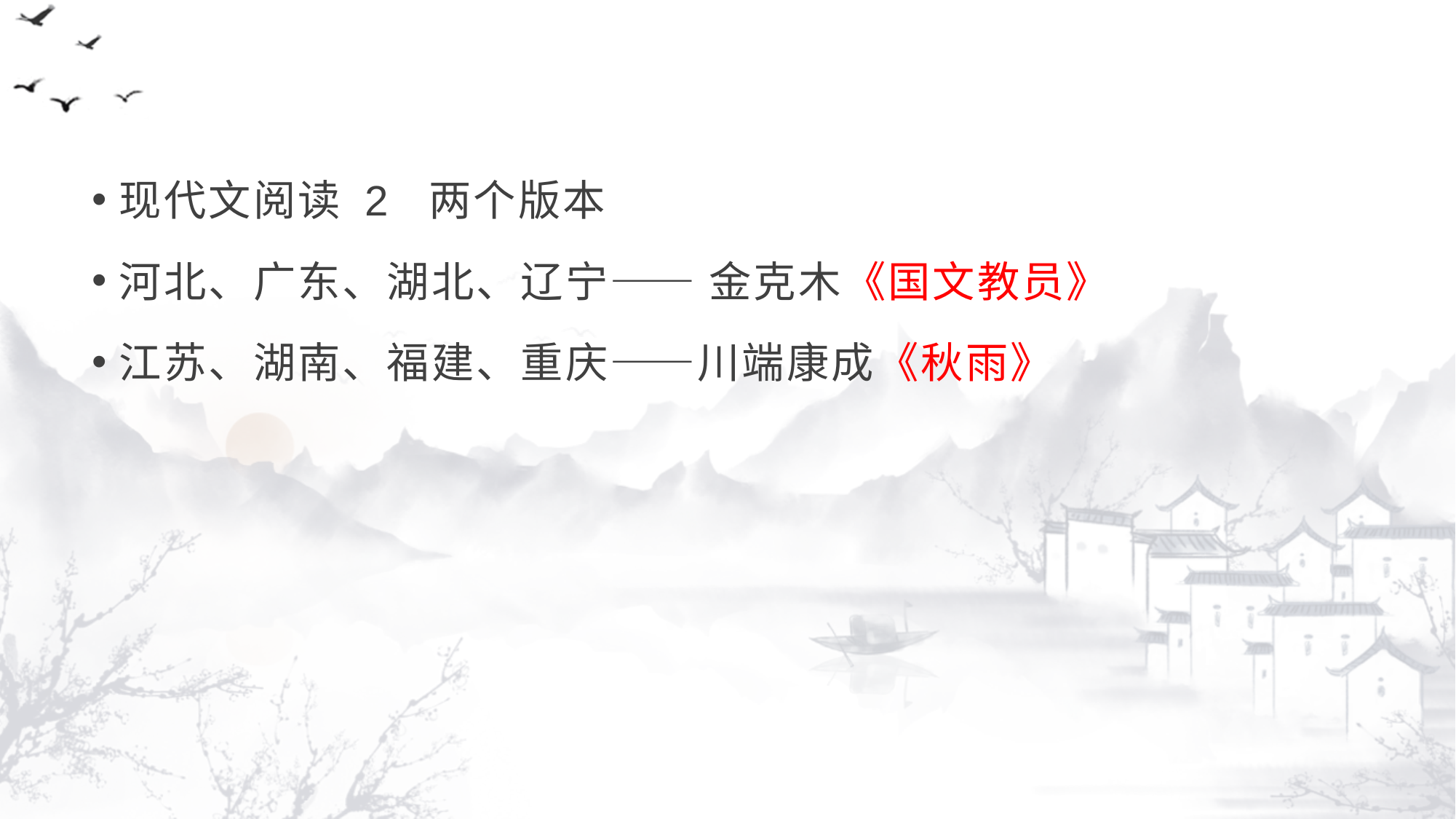

#

现代文阅读 2  两个版本
河北、广东、湖北、辽宁—— 金克木《国文教员》
江苏、湖南、福建、重庆——川端康成《秋雨》